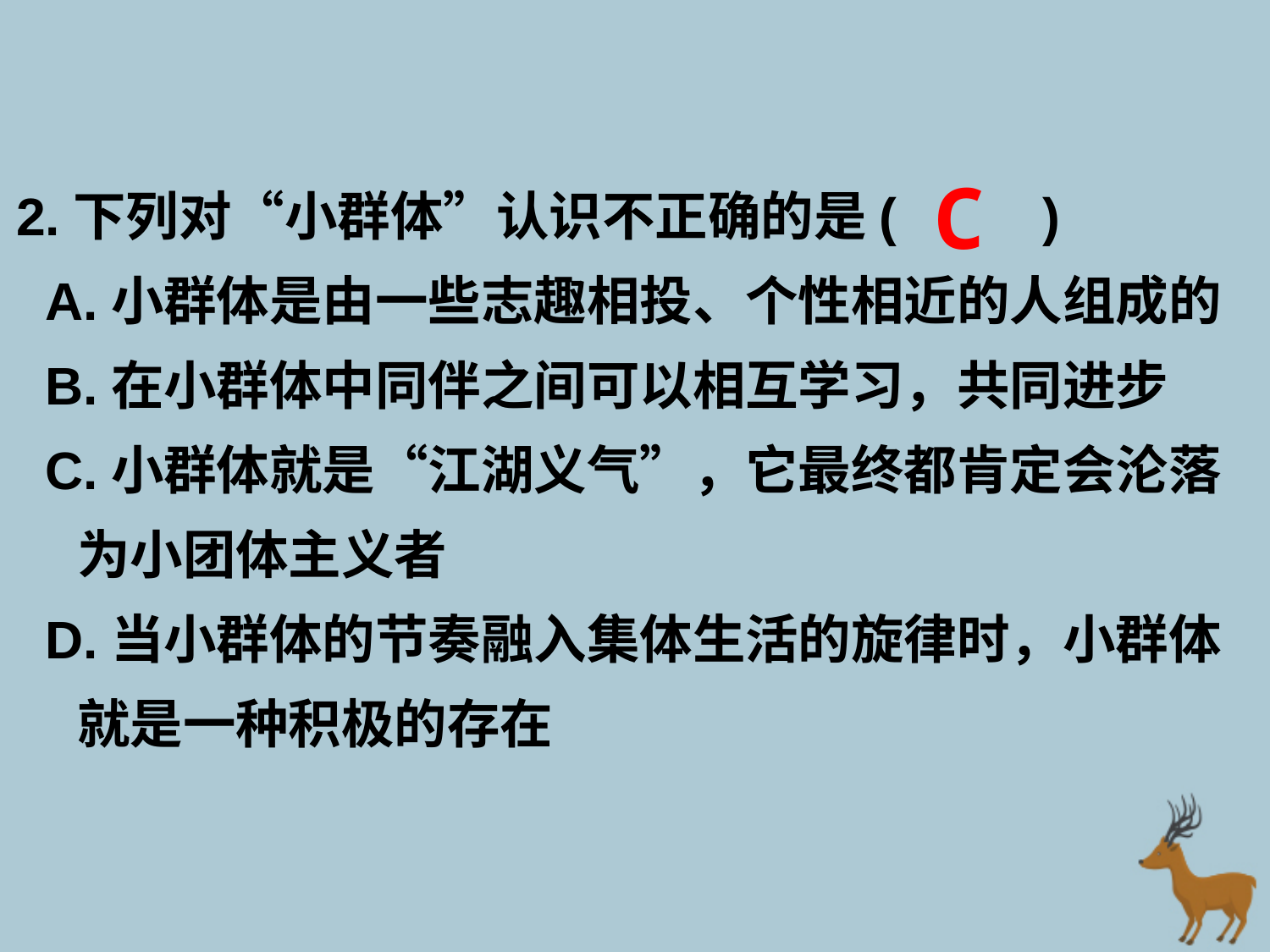

C
2.下列对“小群体”认识不正确的是( 　　)
  A.小群体是由一些志趣相投、个性相近的人组成的
  B.在小群体中同伴之间可以相互学习，共同进步
  C.小群体就是“江湖义气”，它最终都肯定会沦落
    为小团体主义者
  D.当小群体的节奏融入集体生活的旋律时，小群体
    就是一种积极的存在